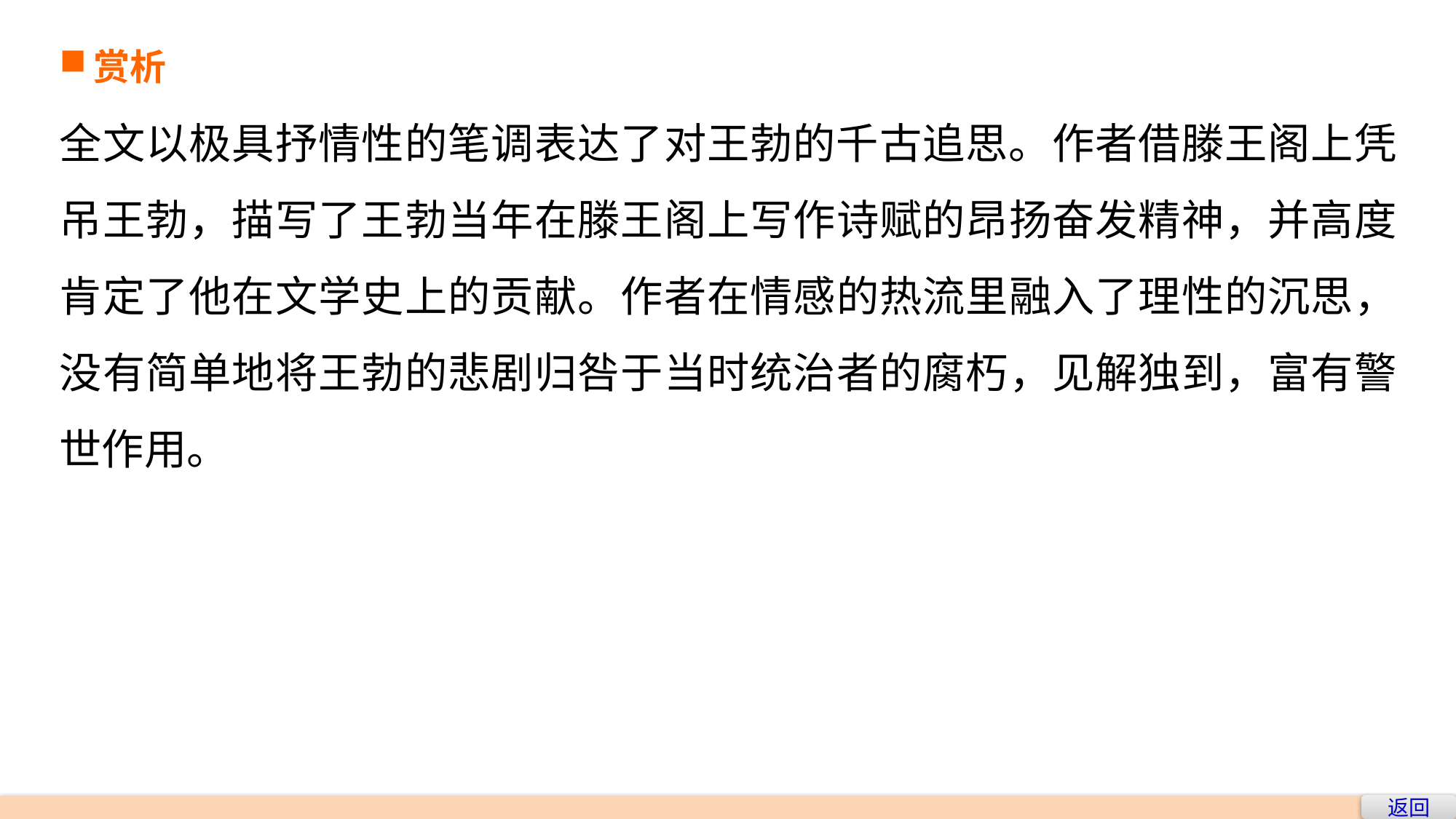

赏析
全文以极具抒情性的笔调表达了对王勃的千古追思。作者借滕王阁上凭吊王勃，描写了王勃当年在滕王阁上写作诗赋的昂扬奋发精神，并高度肯定了他在文学史上的贡献。作者在情感的热流里融入了理性的沉思，没有简单地将王勃的悲剧归咎于当时统治者的腐朽，见解独到，富有警世作用。
返回